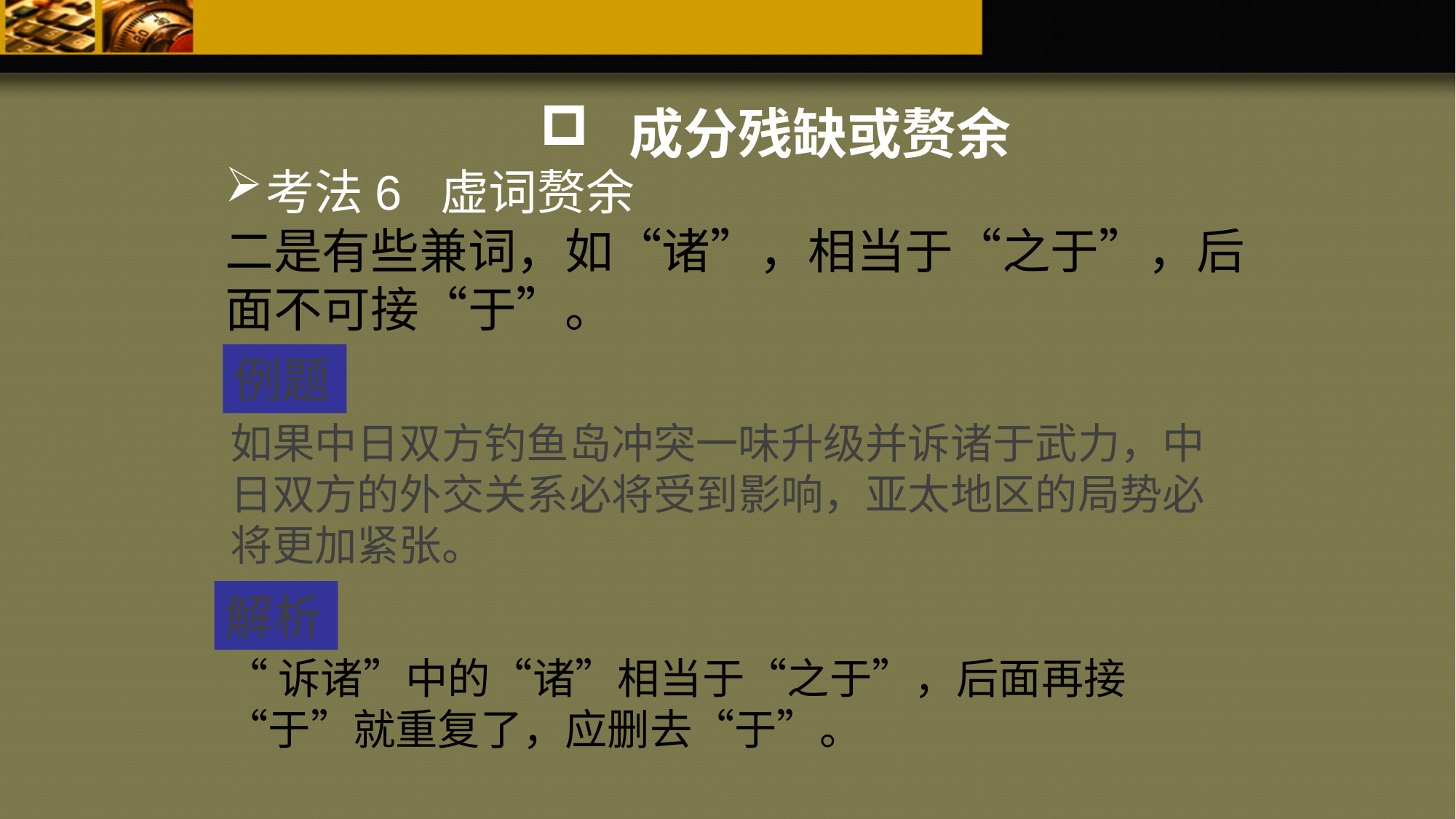

成分残缺或赘余
考法6  虚词赘余
二是有些兼词，如“诸”，相当于“之于”，后面不可接“于”。
例题
如果中日双方钓鱼岛冲突一味升级并诉诸于武力，中日双方的外交关系必将受到影响，亚太地区的局势必将更加紧张。
解析
“诉诸”中的“诸”相当于“之于”，后面再接“于”就重复了，应删去“于”。